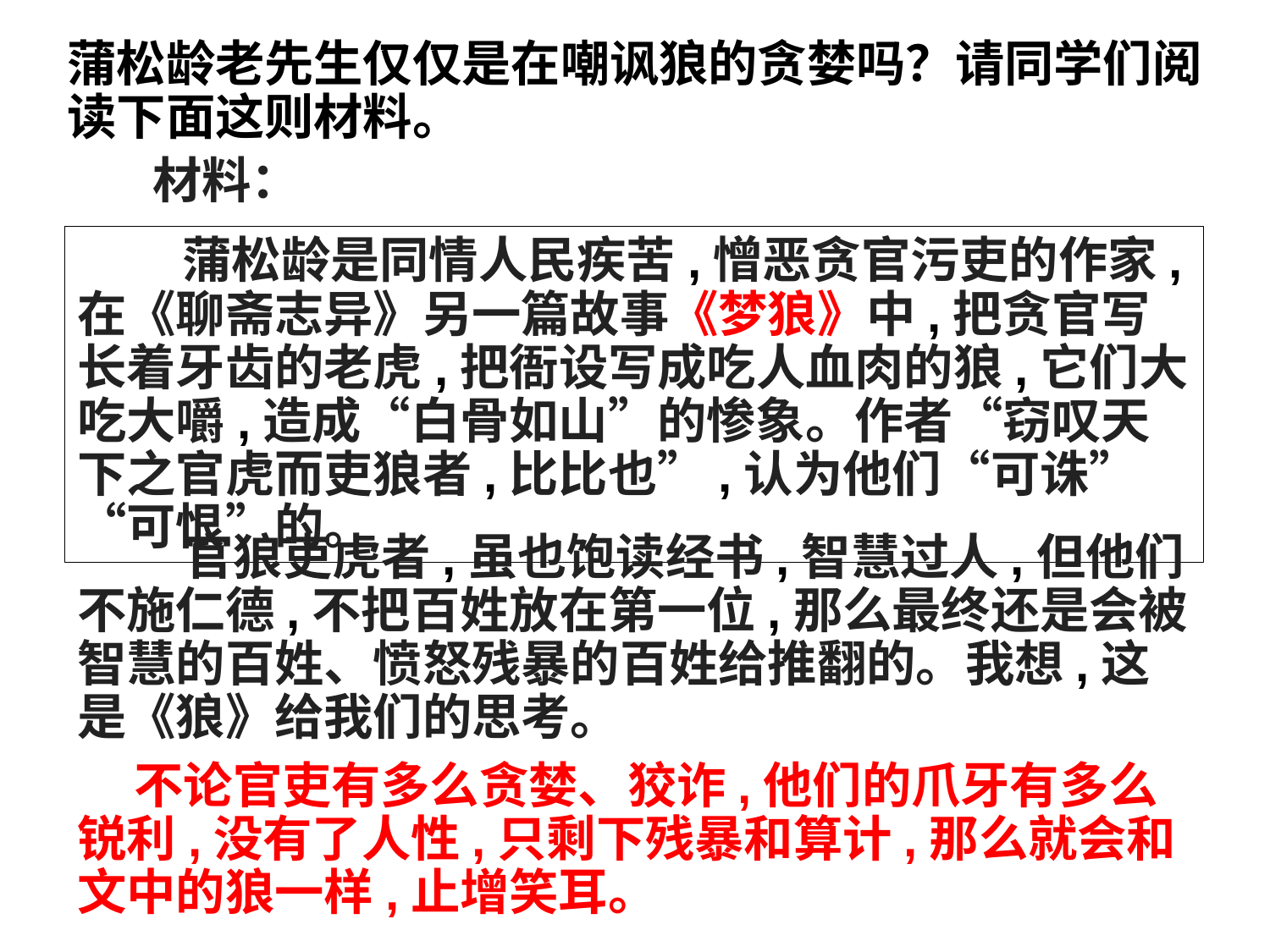

蒲松龄老先生仅仅是在嘲讽狼的贪婪吗？请同学们阅读下面这则材料。
      材料：
     蒲松龄是同情人民疾苦,憎恶贪官污吏的作家,在《聊斋志异》另一篇故事《梦狼》中,把贪官写长着牙齿的老虎,把衙设写成吃人血肉的狼,它们大吃大嚼,造成“白骨如山”的惨象。作者“窃叹天下之官虎而吏狼者,比比也”,认为他们“可诛”“可恨”的。
     官狼吏虎者,虽也饱读经书,智慧过人,但他们不施仁德,不把百姓放在第一位,那么最终还是会被智慧的百姓、愤怒残暴的百姓给推翻的。我想,这是《狼》给我们的思考。
    不论官吏有多么贪婪、狡诈,他们的爪牙有多么锐利,没有了人性,只剩下残暴和算计,那么就会和文中的狼一样,止增笑耳。